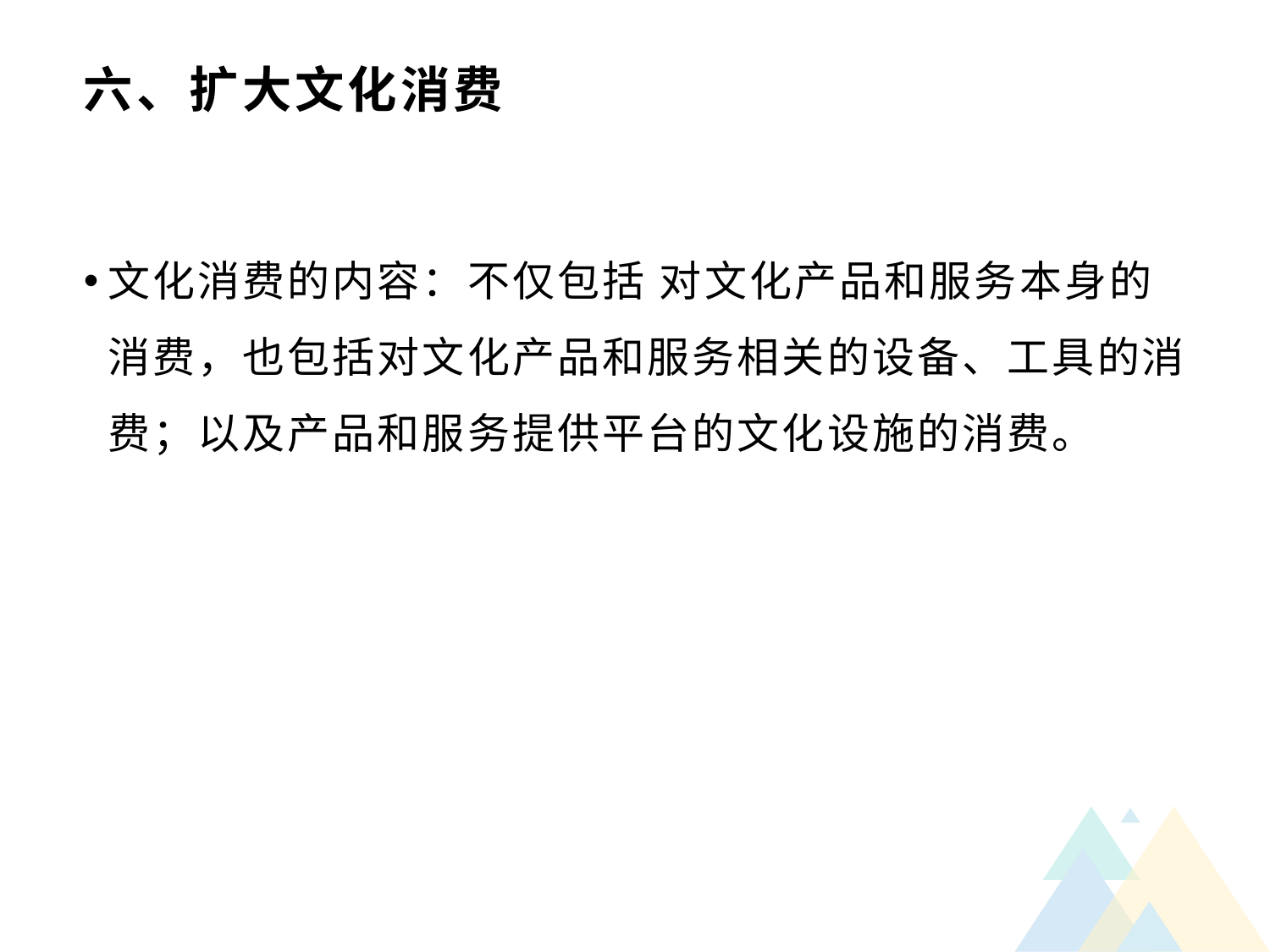

# 六、扩大文化消费
文化消费的内容：不仅包括 对文化产品和服务本身的消费，也包括对文化产品和服务相关的设备、工具的消费；以及产品和服务提供平台的文化设施的消费。